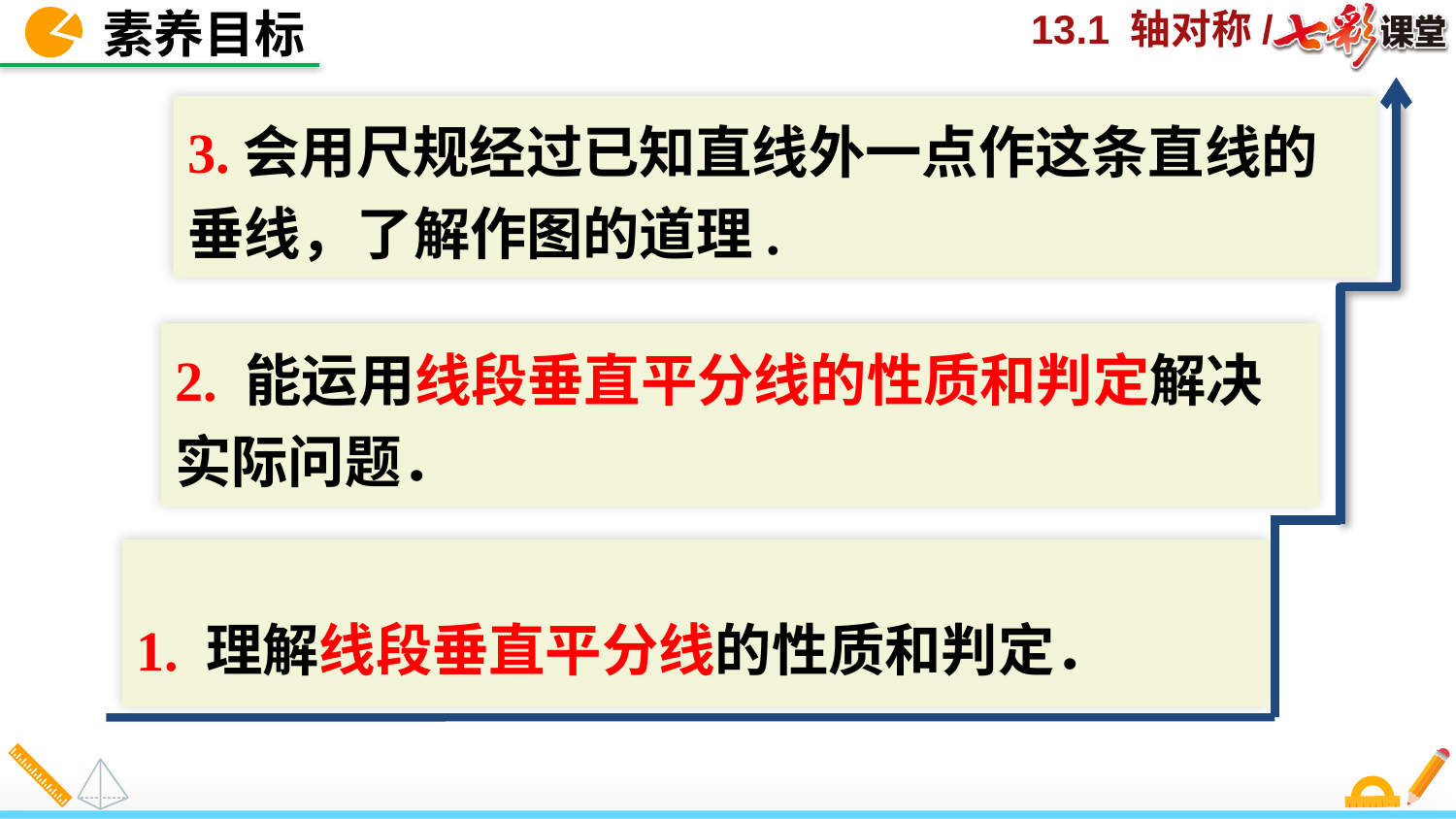

素养目标

3.会用尺规经过已知直线外一点作这条直线的垂线，了解作图的道理.

2. 能运用线段垂直平分线的性质和判定解决实际问题．
1. 理解线段垂直平分线的性质和判定．